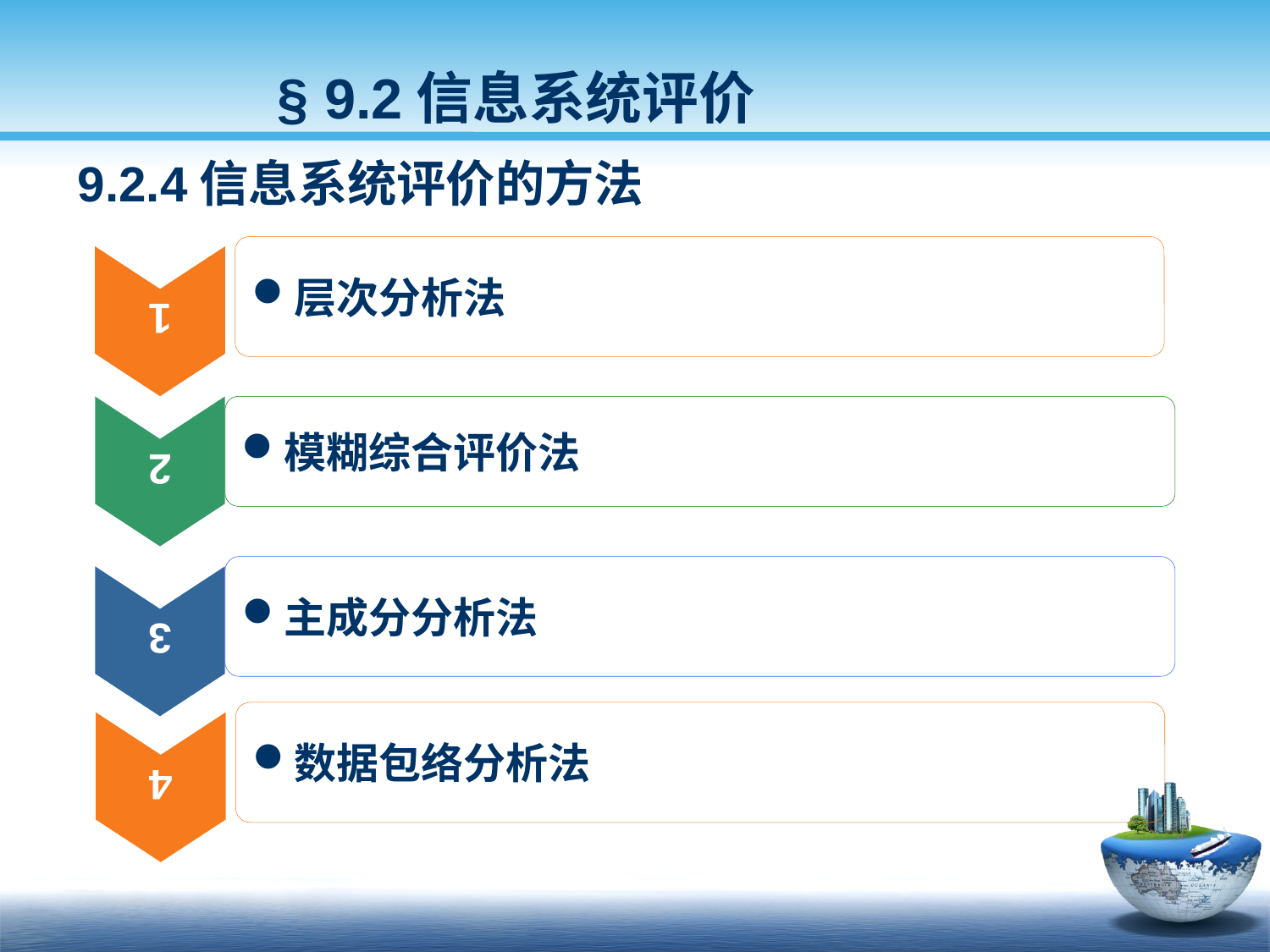

§ 9.2信息系统评价
9.2.4信息系统评价的方法
层次分析法
1
模糊综合评价法
2
主成分分析法
3
数据包络分析法
4